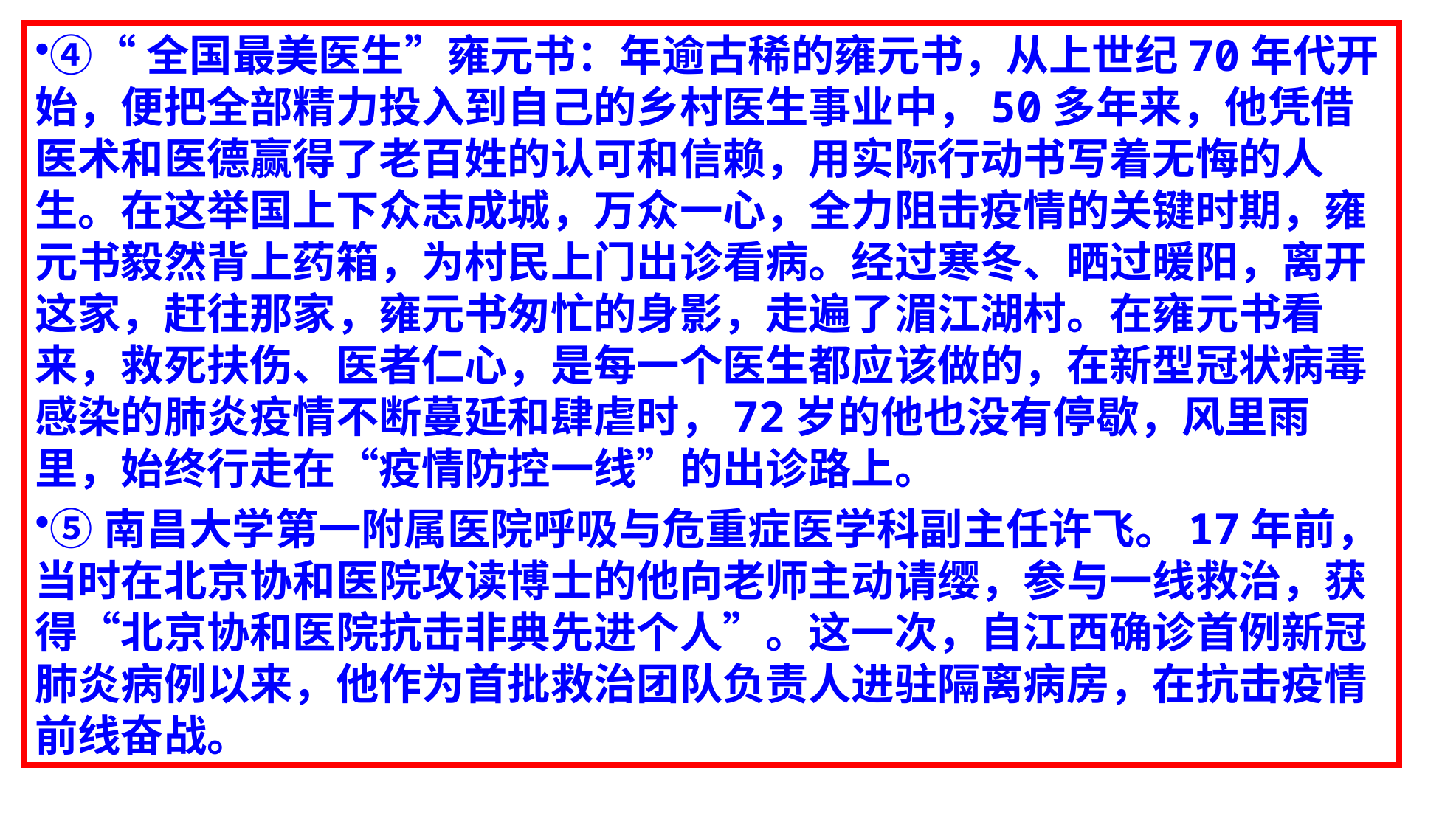

④“全国最美医生”雍元书：年逾古稀的雍元书，从上世纪70年代开始，便把全部精力投入到自己的乡村医生事业中，50多年来，他凭借医术和医德赢得了老百姓的认可和信赖，用实际行动书写着无悔的人生。在这举国上下众志成城，万众一心，全力阻击疫情的关键时期，雍元书毅然背上药箱，为村民上门出诊看病。经过寒冬、晒过暖阳，离开这家，赶往那家，雍元书匆忙的身影，走遍了湄江湖村。在雍元书看来，救死扶伤、医者仁心，是每一个医生都应该做的，在新型冠状病毒感染的肺炎疫情不断蔓延和肆虐时，72岁的他也没有停歇，风里雨里，始终行走在“疫情防控一线”的出诊路上。
⑤南昌大学第一附属医院呼吸与危重症医学科副主任许飞。17年前，当时在北京协和医院攻读博士的他向老师主动请缨，参与一线救治，获得“北京协和医院抗击非典先进个人”。这一次，自江西确诊首例新冠肺炎病例以来，他作为首批救治团队负责人进驻隔离病房，在抗击疫情前线奋战。